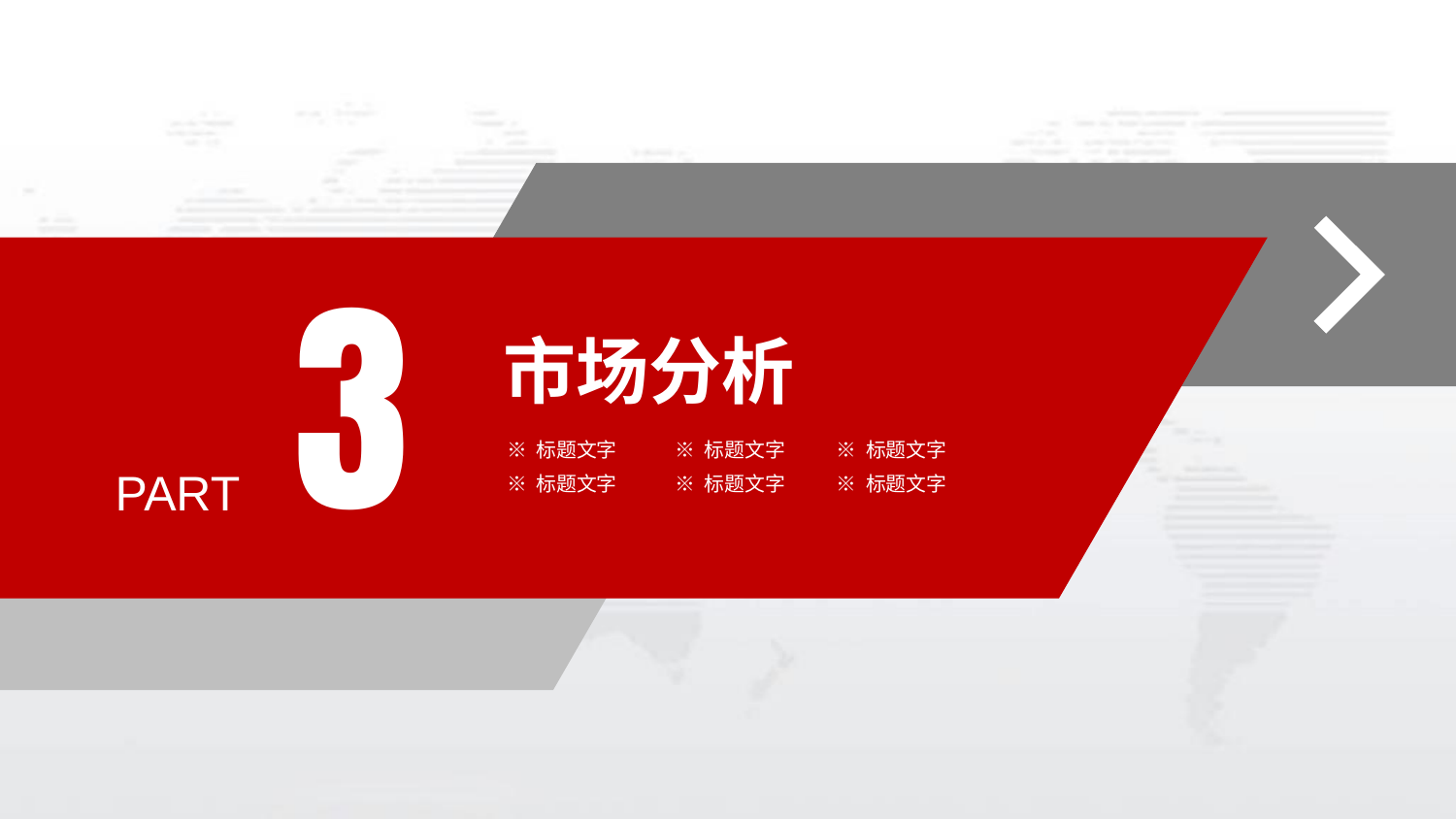

3
市场分析
※ 标题文字
※ 标题文字
※ 标题文字
PART

※ 标题文字
※ 标题文字
※ 标题文字